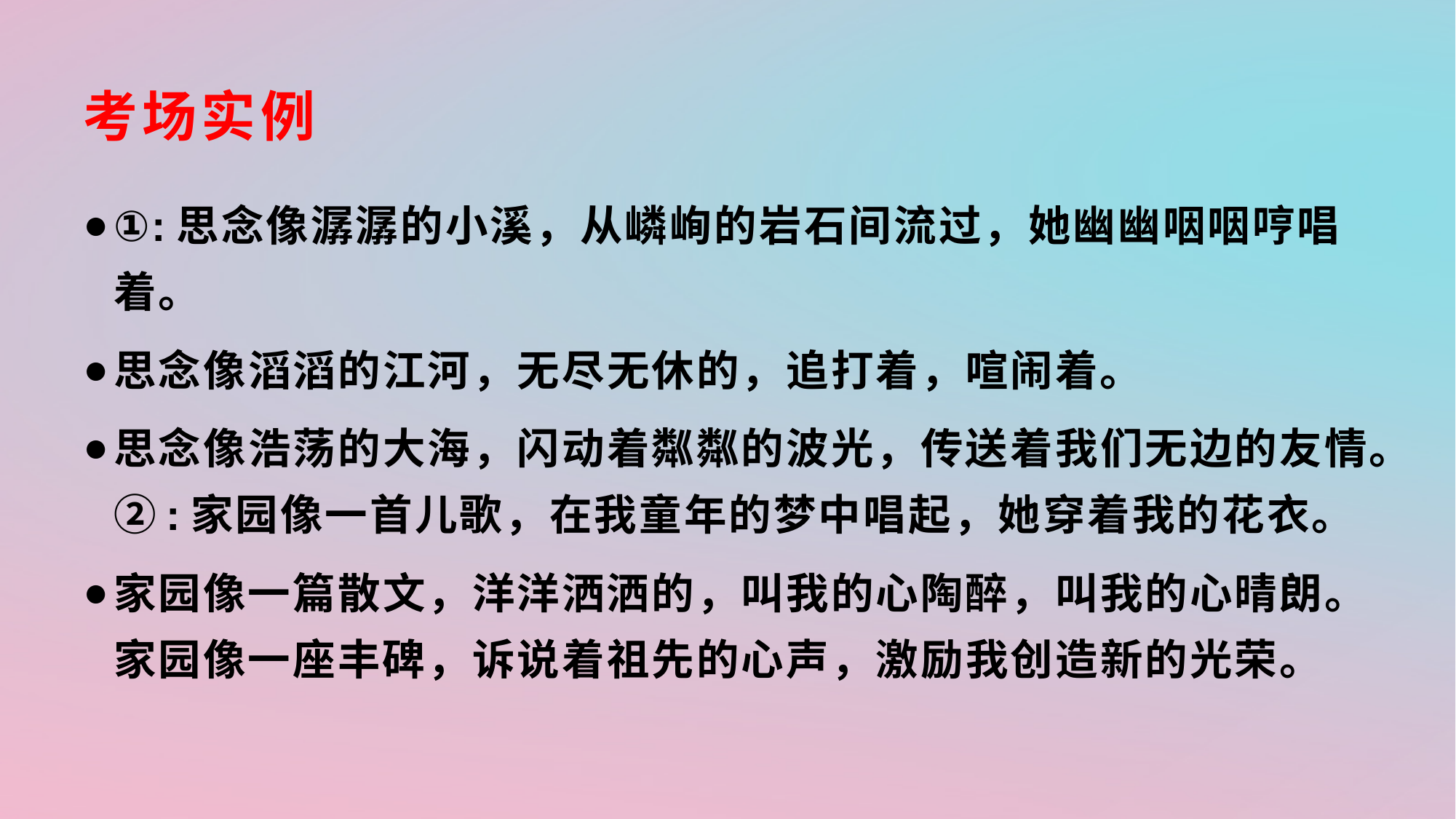

# 考场实例
①:思念像潺潺的小溪，从嶙峋的岩石间流过，她幽幽咽咽哼唱着。
思念像滔滔的江河，无尽无休的，追打着，喧闹着。
思念像浩荡的大海，闪动着粼粼的波光，传送着我们无边的友情。②:家园像一首儿歌，在我童年的梦中唱起，她穿着我的花衣。
家园像一篇散文，洋洋洒洒的，叫我的心陶醉，叫我的心晴朗。家园像一座丰碑，诉说着祖先的心声，激励我创造新的光荣。